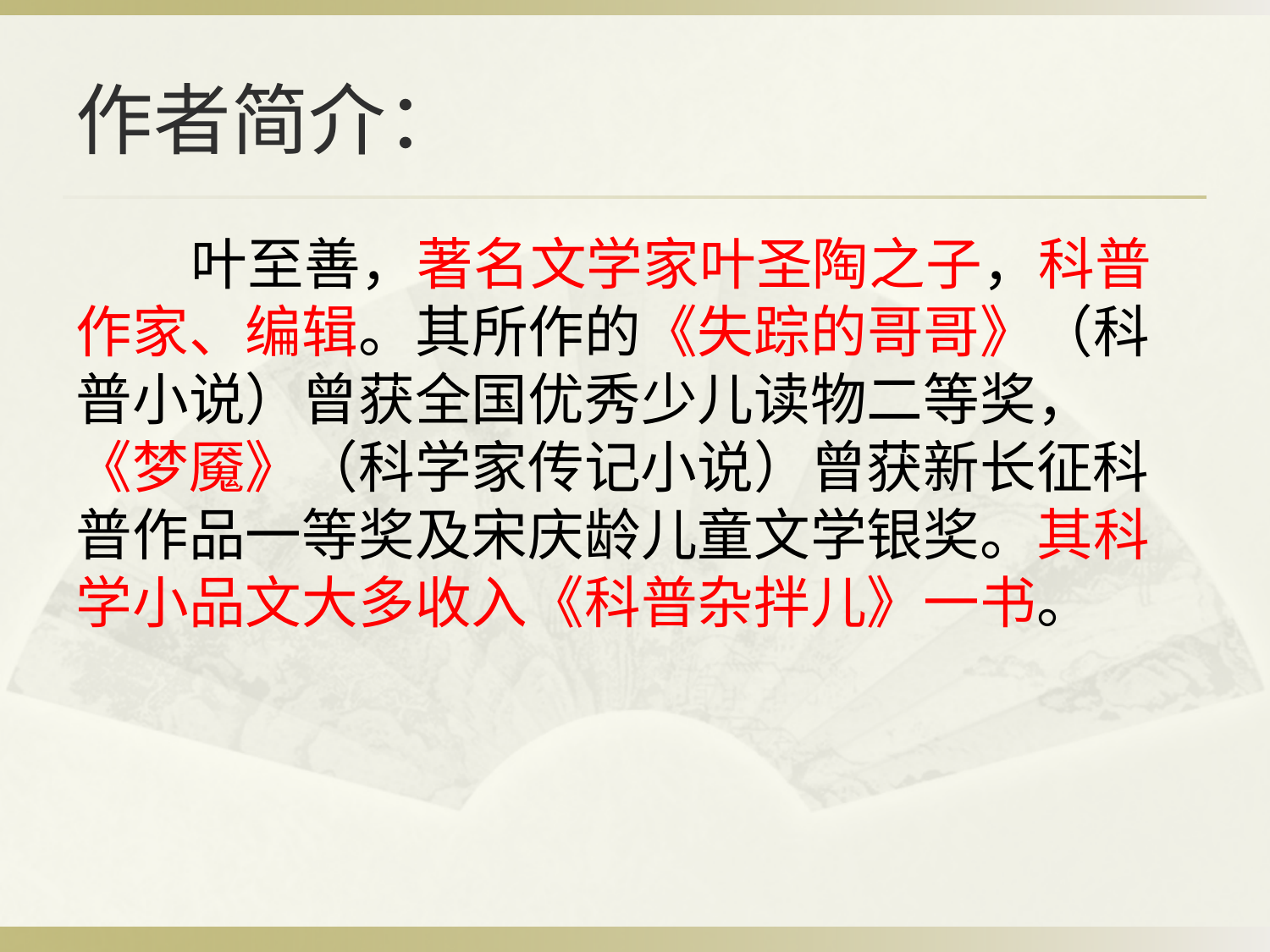

# 作者简介：
        叶至善，著名文学家叶圣陶之子，科普作家、编辑。其所作的《失踪的哥哥》（科普小说）曾获全国优秀少儿读物二等奖，《梦魇》（科学家传记小说）曾获新长征科普作品一等奖及宋庆龄儿童文学银奖。其科学小品文大多收入《科普杂拌儿》一书。